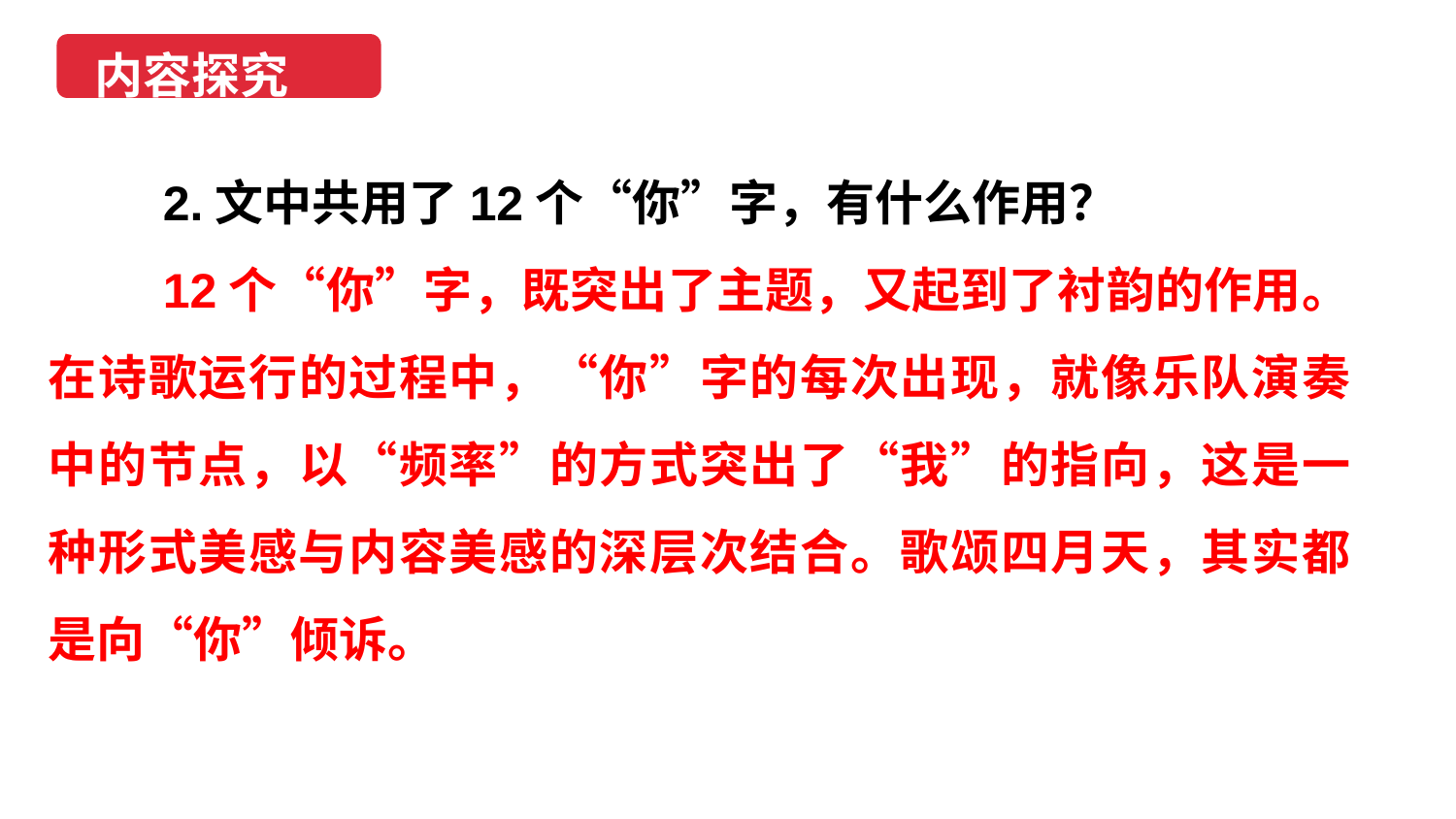

内容探究
2.文中共用了12个“你”字，有什么作用？
12个“你”字，既突出了主题，又起到了衬韵的作用。在诗歌运行的过程中，“你”字的每次出现，就像乐队演奏中的节点，以“频率”的方式突出了“我”的指向，这是一种形式美感与内容美感的深层次结合。歌颂四月天，其实都是向“你”倾诉。